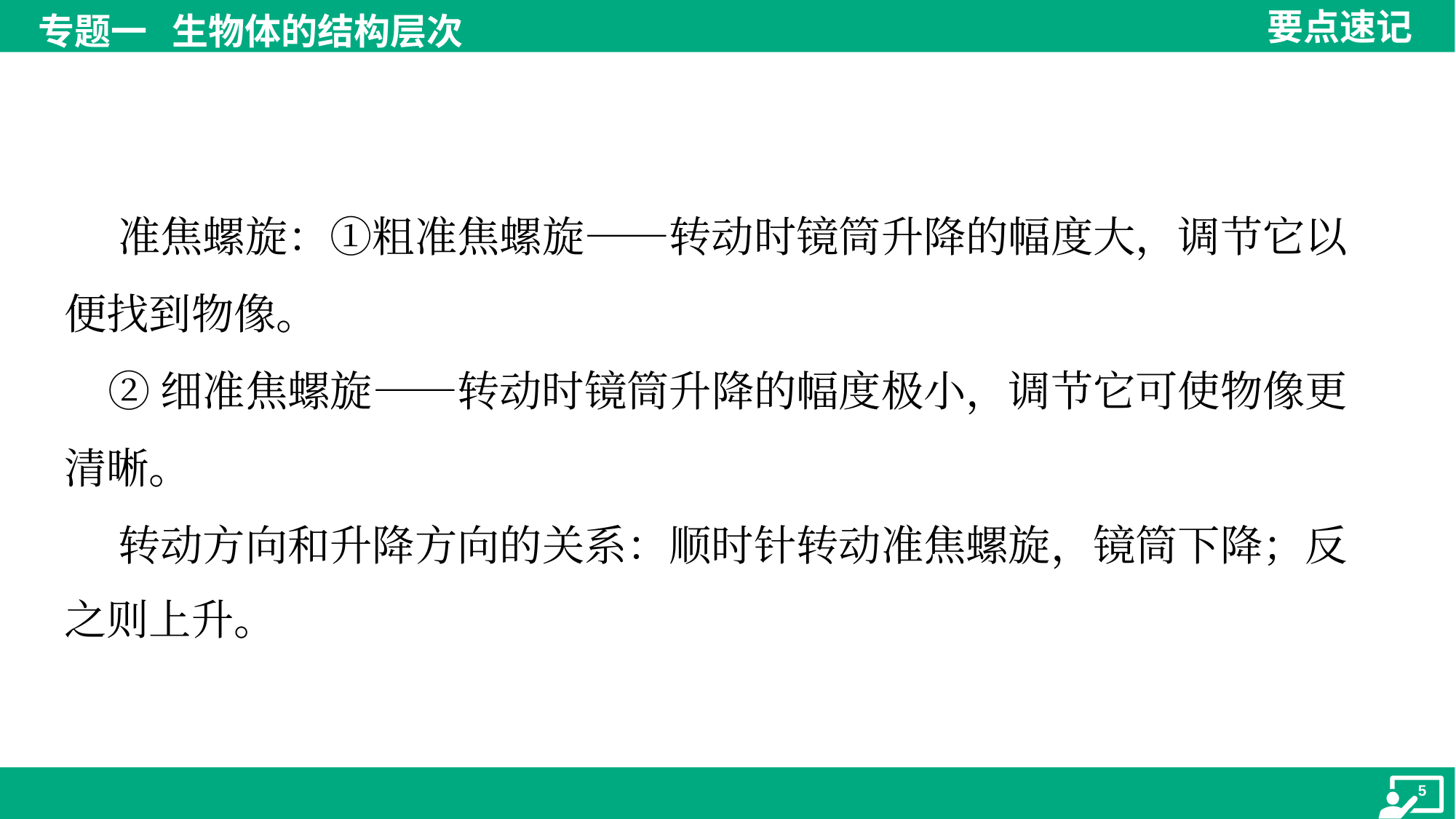

准焦螺旋：①粗准焦螺旋——转动时镜筒升降的幅度大，调节它以
便找到物像。
    ②细准焦螺旋——转动时镜筒升降的幅度极小，调节它可使物像更
清晰。
    转动方向和升降方向的关系：顺时针转动准焦螺旋，镜筒下降；反
之则上升。